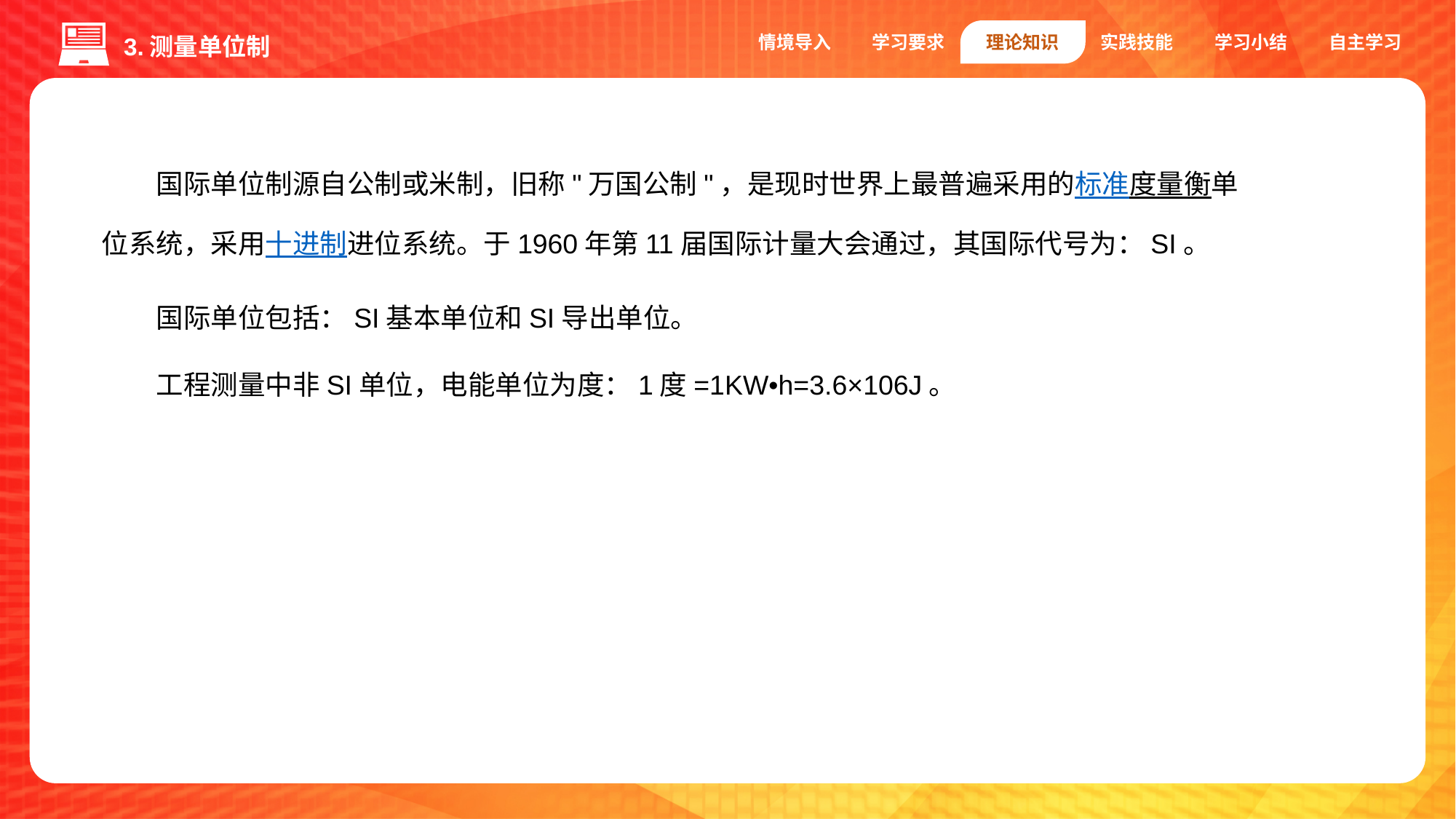

情境导入
学习要求
理论知识
实践技能
学习小结
自主学习

3.测量单位制
国际单位制源自公制或米制，旧称"万国公制"，是现时世界上最普遍采用的标准度量衡单位系统，采用十进制进位系统。于1960年第11届国际计量大会通过，其国际代号为：SI。
国际单位包括：SI基本单位和SI导出单位。
工程测量中非SI单位，电能单位为度：1度=1KW•h=3.6×106J。